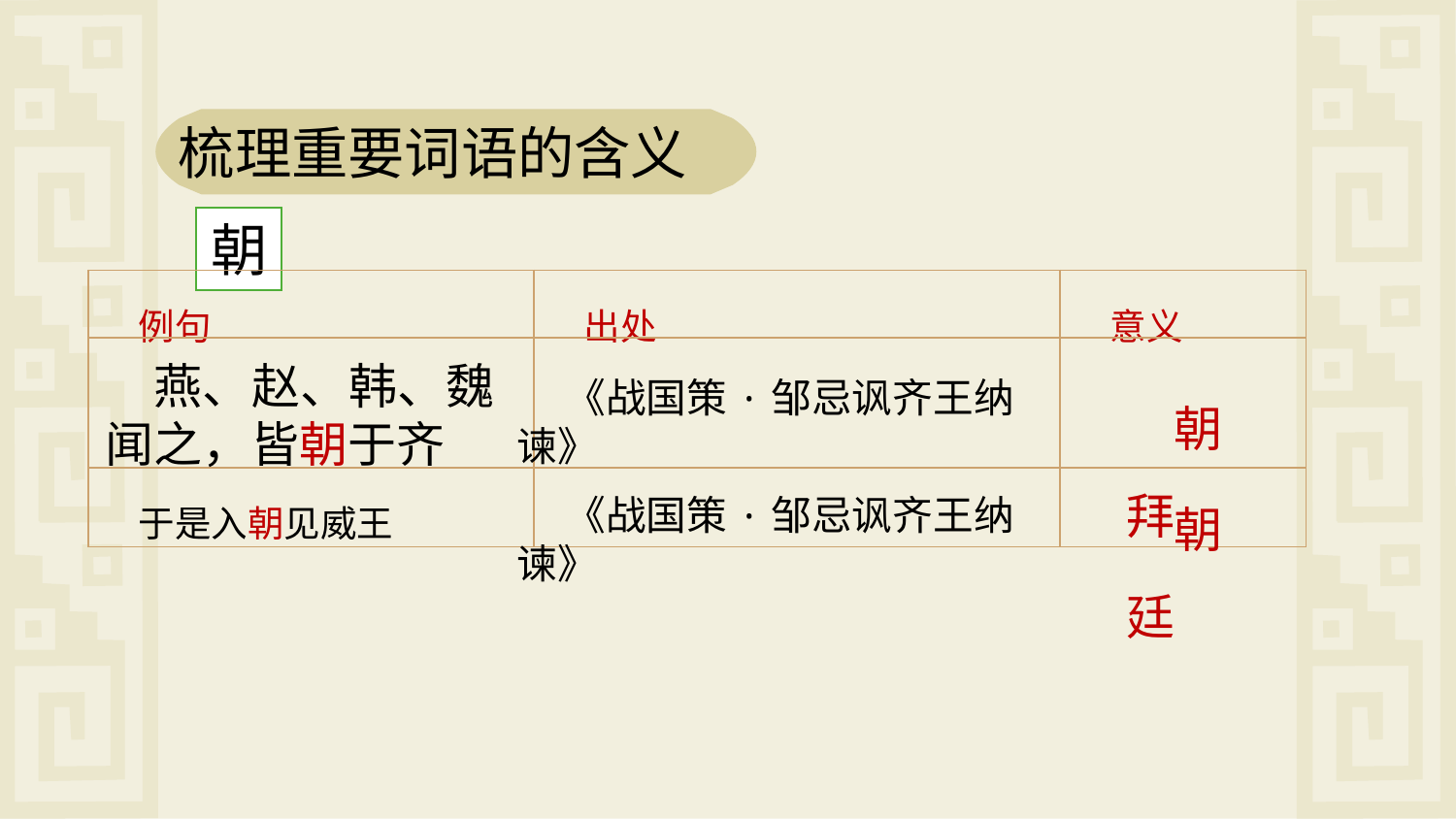

梳理重要词语的含义
朝
| 例句 | 出处 | 意义 |
| --- | --- | --- |
|  |  |  |
| 于是入朝见威王 |  |  |
燕、赵、韩、魏闻之，皆朝于齐
朝拜
《战国策·邹忌讽齐王纳谏》
朝廷
《战国策·邹忌讽齐王纳谏》